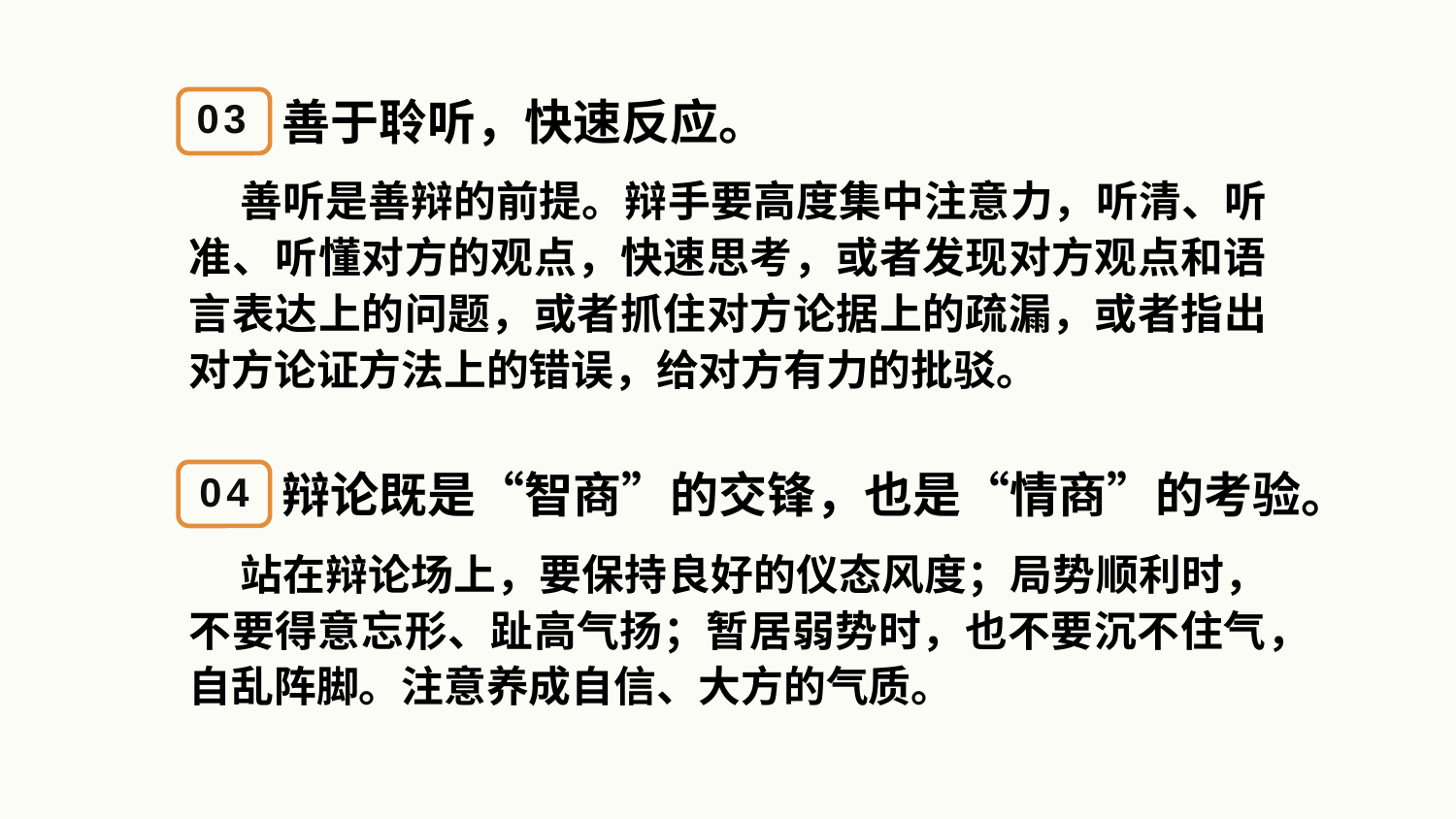

03

善于聆听，快速反应。
    善听是善辩的前提。辩手要高度集中注意力，听清、听准、听懂对方的观点，快速思考，或者发现对方观点和语言表达上的问题，或者抓住对方论据上的疏漏，或者指出对方论证方法上的错误，给对方有力的批驳。
04

辩论既是“智商”的交锋，也是“情商”的考验。
    站在辩论场上，要保持良好的仪态风度；局势顺利时，不要得意忘形、趾高气扬；暂居弱势时，也不要沉不住气，
自乱阵脚。注意养成自信、大方的气质。